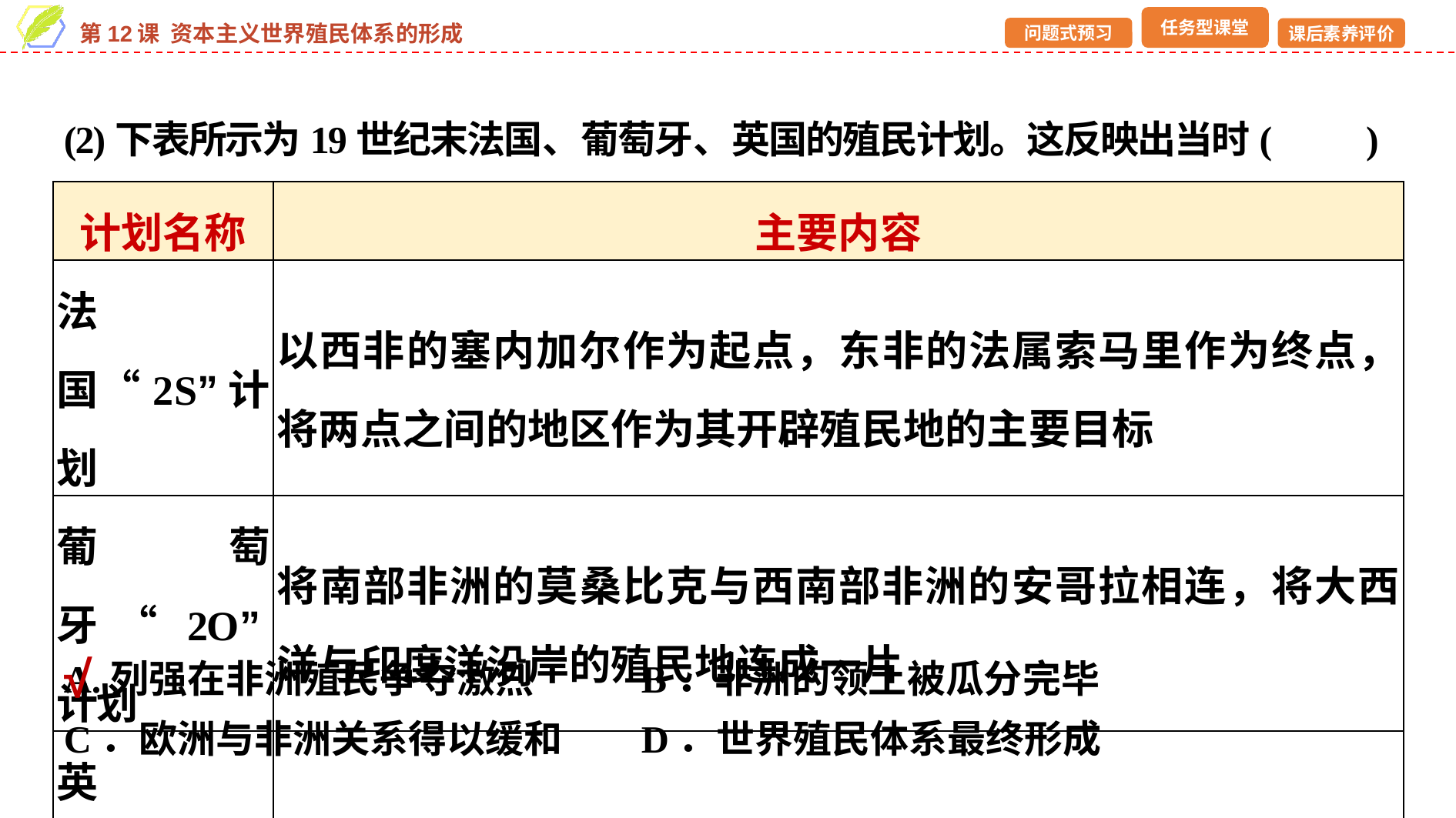

(2)下表所示为19世纪末法国、葡萄牙、英国的殖民计划。这反映出当时(　　)

A.列强在非洲殖民争夺激烈	B．非洲的领土被瓜分完毕
C．欧洲与非洲关系得以缓和	D．世界殖民体系最终形成
| 计划名称 | 主要内容 |
| --- | --- |
| 法国“2S”计划 | 以西非的塞内加尔作为起点，东非的法属索马里作为终点，将两点之间的地区作为其开辟殖民地的主要目标 |
| 葡萄牙“2O”计划 | 将南部非洲的莫桑比克与西南部非洲的安哥拉相连，将大西洋与印度洋沿岸的殖民地连成一片 |
| 英国“2C”计划 | 建立一个北起开罗，南至开普敦，纵贯非洲大陆的庞大殖民地 |
√